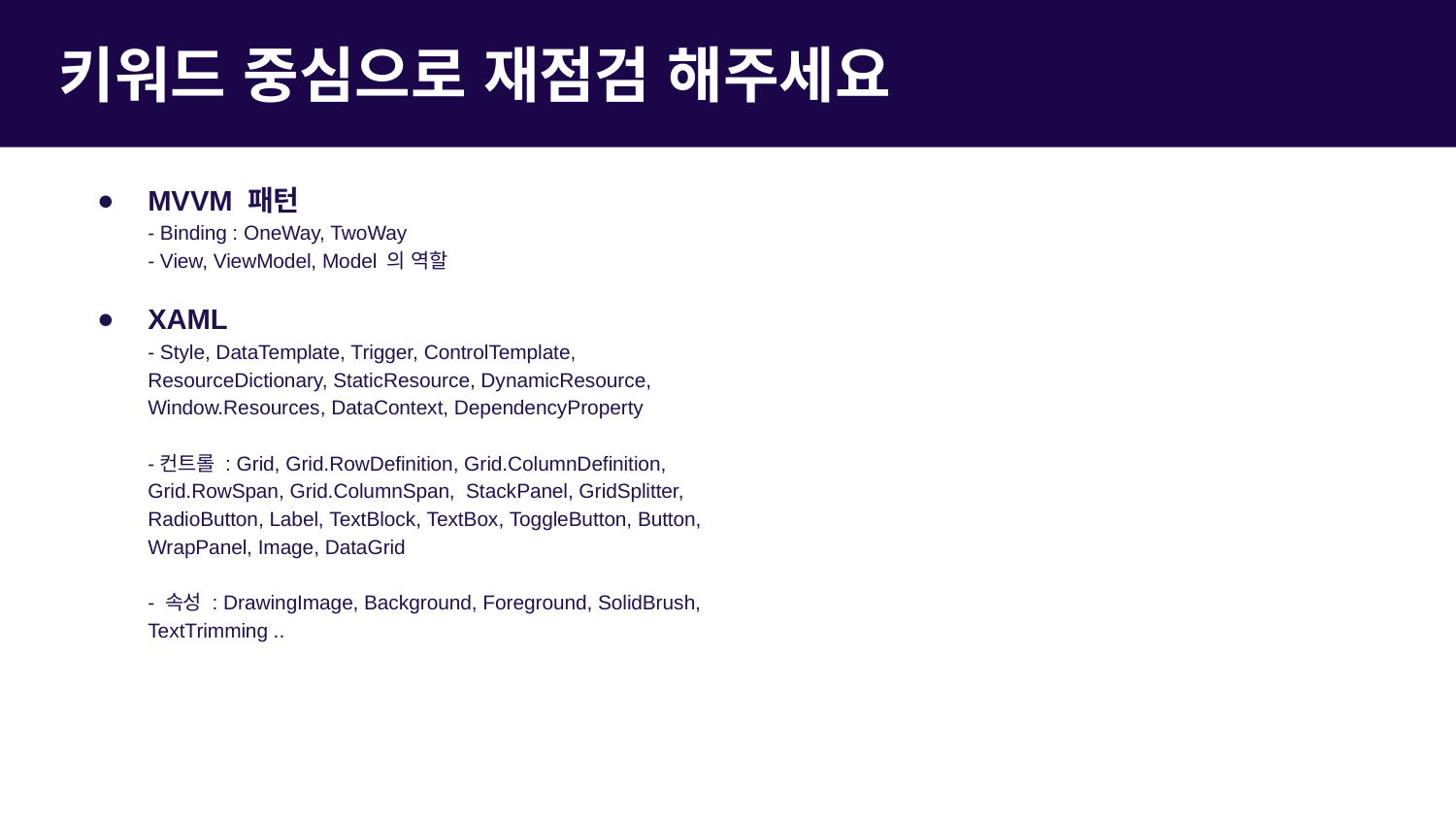

키워드 중심으로 재점검 해주세요
MVVM 패턴
- Binding : OneWay, TwoWay
- View, ViewModel, Model 의 역할
XAML
- Style, DataTemplate, Trigger, ControlTemplate,
ResourceDictionary, StaticResource, DynamicResource,
Window.Resources, DataContext, DependencyProperty
-컨트롤 : Grid, Grid.RowDefinition, Grid.ColumnDefinition,
Grid.RowSpan, Grid.ColumnSpan,  StackPanel, GridSplitter,
RadioButton, Label, TextBlock, TextBox, ToggleButton, Button,
WrapPanel, Image, DataGrid
- 속성 : DrawingImage, Background, Foreground, SolidBrush,
TextTrimming ..